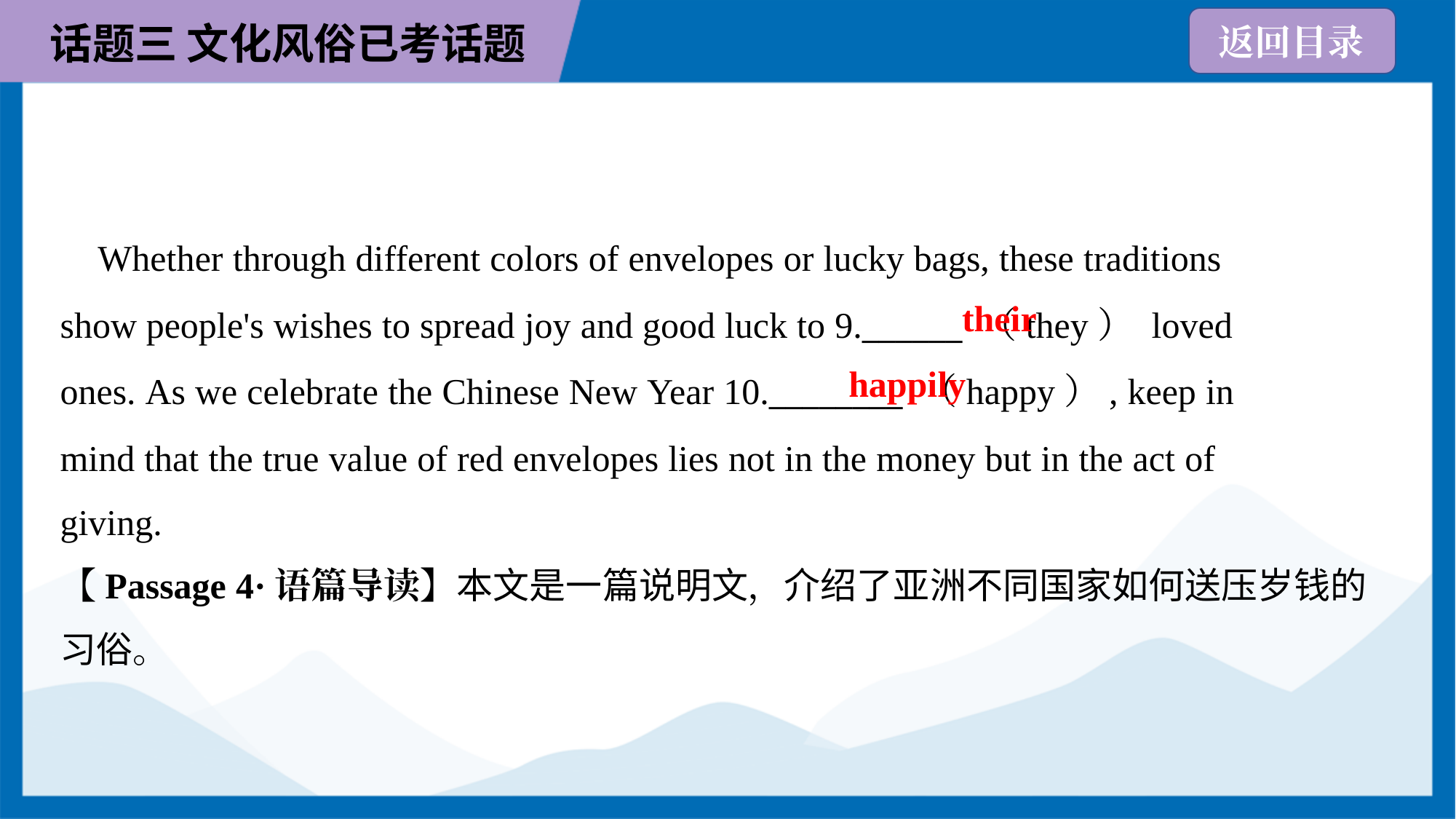

Whether through different colors of envelopes or lucky bags, these traditions
show people's wishes to spread joy and good luck to 9.______ （they） loved
ones. As we celebrate the Chinese New Year 10.________ （happy）, keep in
mind that the true value of red envelopes lies not in the money but in the act of
giving.
their
happily
【Passage 4·语篇导读】本文是一篇说明文，介绍了亚洲不同国家如何送压岁钱的
习俗。